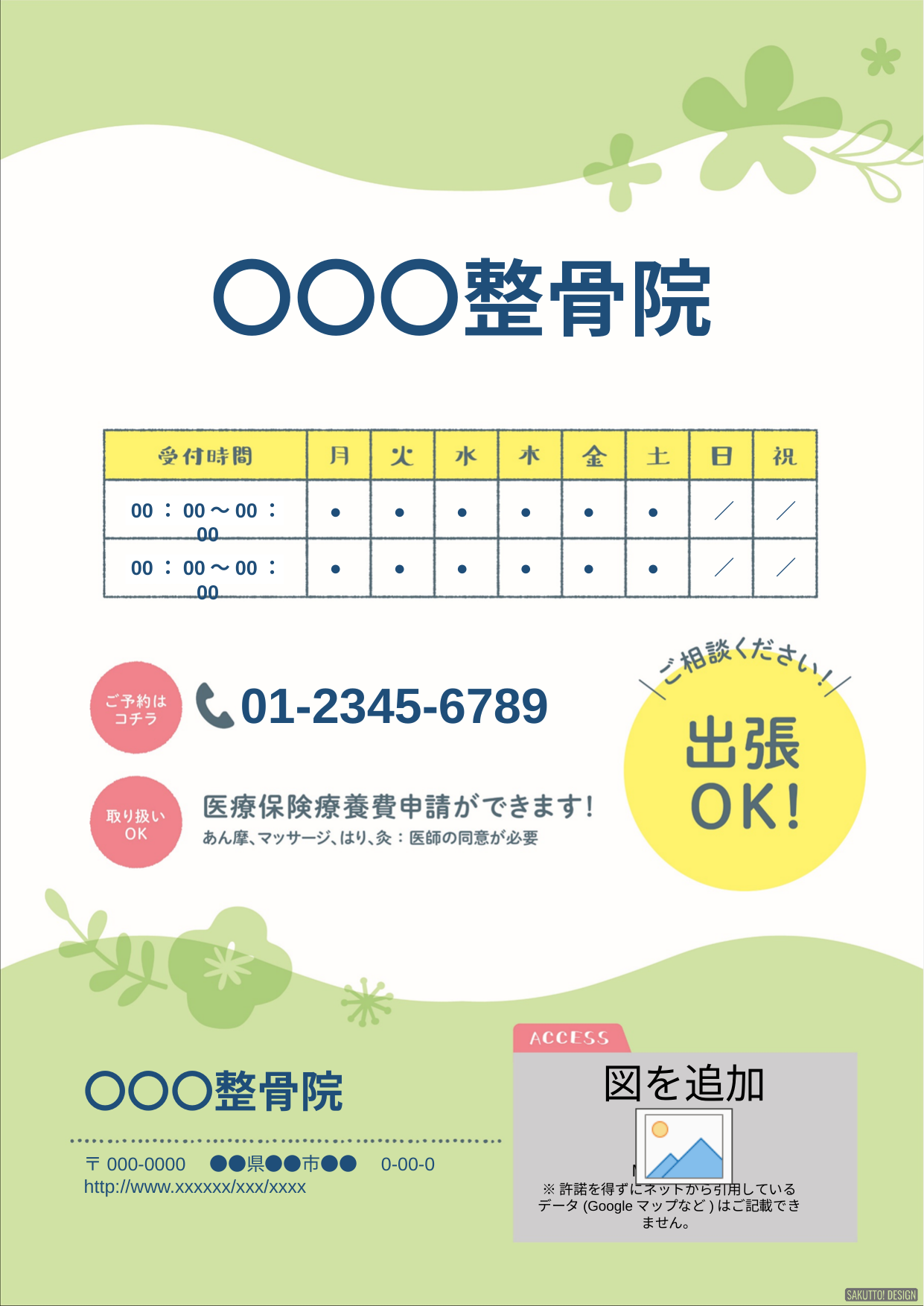

〇〇〇整骨院
00：00～00：00
●
●
●
●
●
●
／
／
00：00～00：00
●
●
●
●
●
●
／
／
01-2345-6789

〇〇〇整骨院
〒000-0000　●●県●●市●●　0-00-0
http://www.xxxxxx/xxx/xxxx
MAPなど
※許諾を得ずにネットから引用しているデータ(Googleマップなど)はご記載できません。